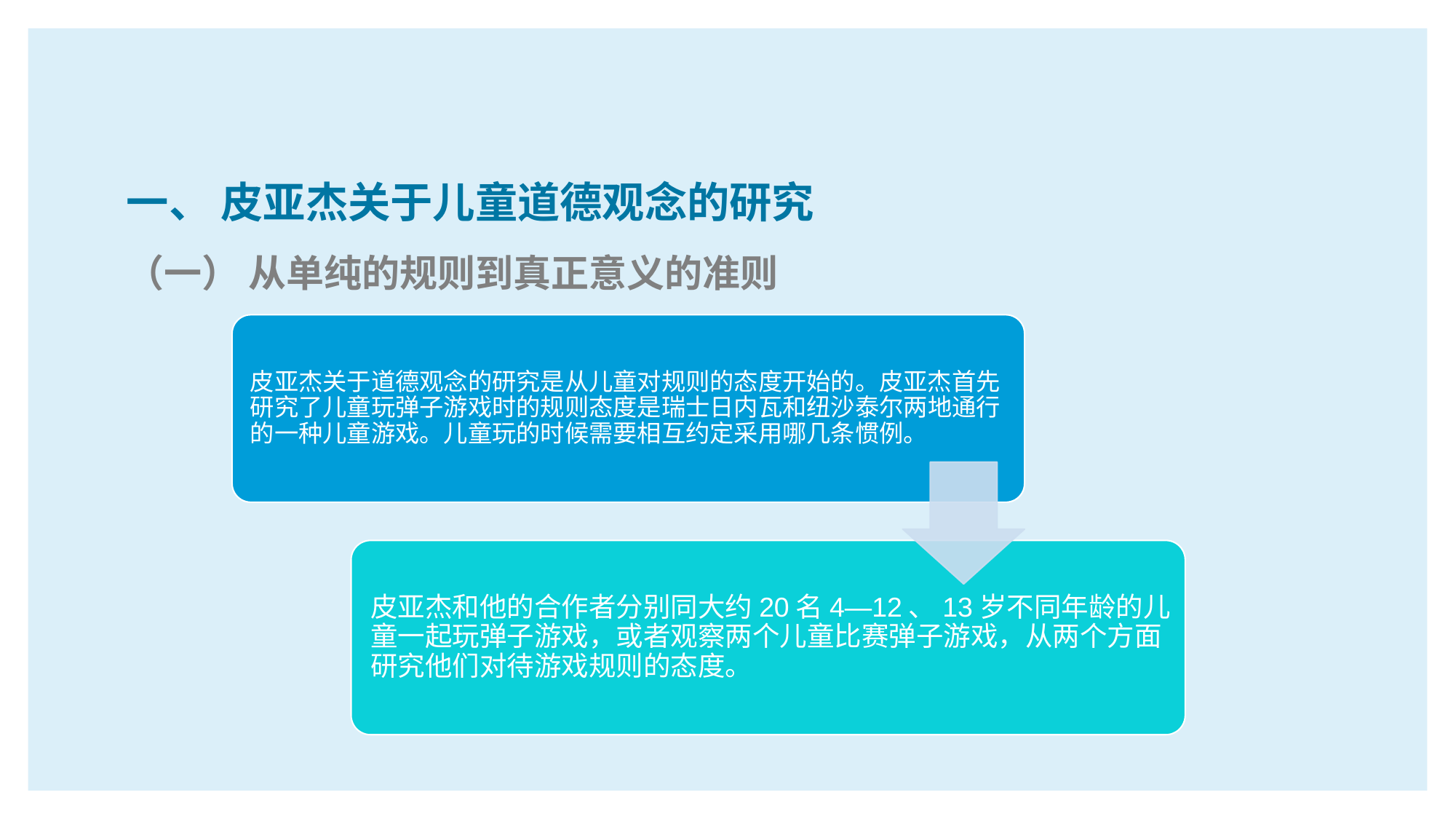

一、 皮亚杰关于儿童道德观念的研究
（一） 从单纯的规则到真正意义的准则

皮亚杰关于道德观念的研究是从儿童对规则的态度开始的。皮亚杰首先研究了儿童玩弹子游戏时的规则态度是瑞士日内瓦和纽沙泰尔两地通行的一种儿童游戏。儿童玩的时候需要相互约定采用哪几条惯例。
皮亚杰和他的合作者分别同大约20名4—12、13岁不同年龄的儿童一起玩弹子游戏，或者观察两个儿童比赛弹子游戏，从两个方面研究他们对待游戏规则的态度。